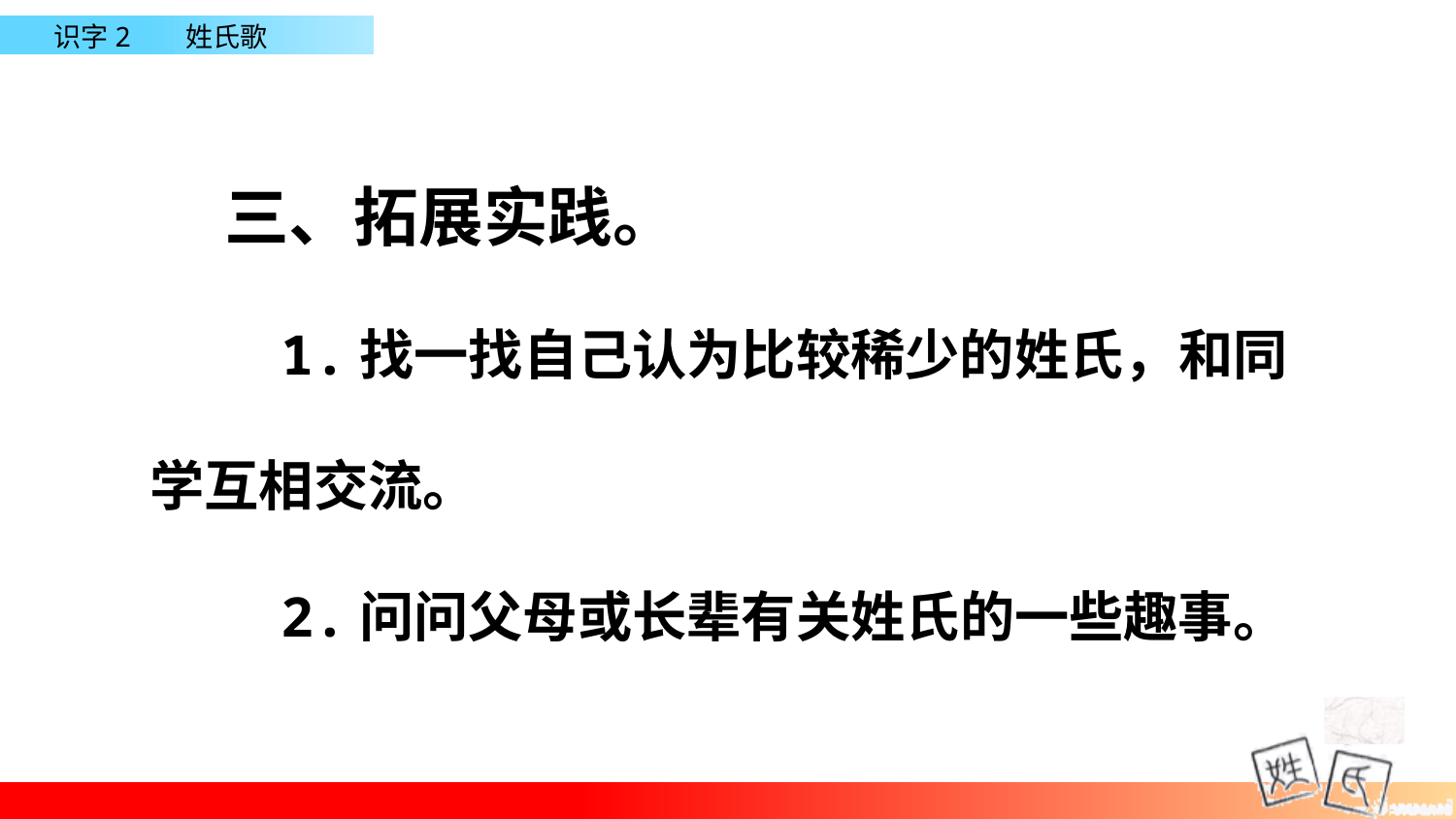

三、拓展实践。
    1.找一找自己认为比较稀少的姓氏，和同学互相交流。
    2.问问父母或长辈有关姓氏的一些趣事。